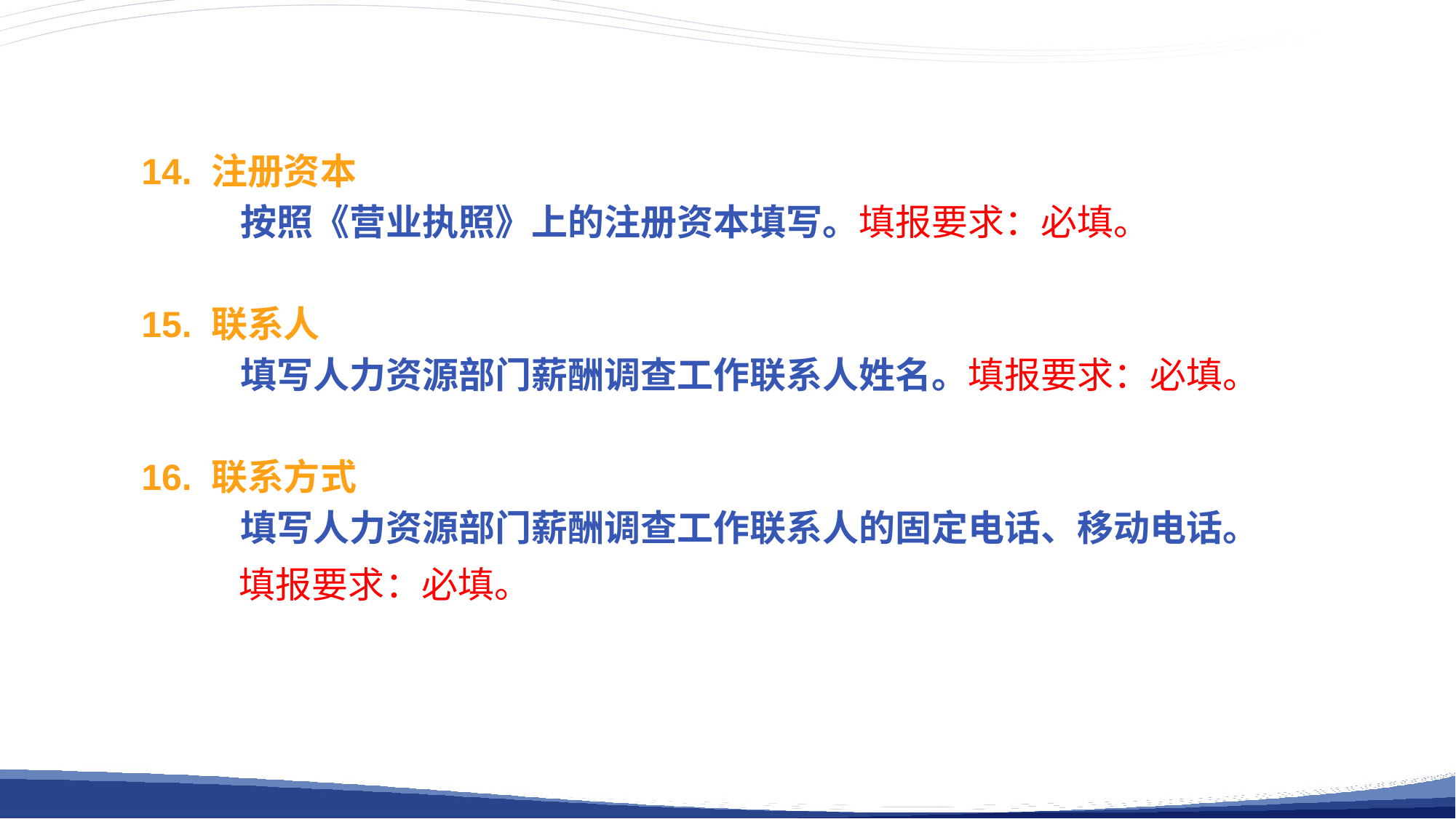

14. 注册资本
           按照《营业执照》上的注册资本填写。填报要求：必填。

15. 联系人
           填写人力资源部门薪酬调查工作联系人姓名。填报要求：必填。

16. 联系方式
           填写人力资源部门薪酬调查工作联系人的固定电话、移动电话。
  填报要求：必填。